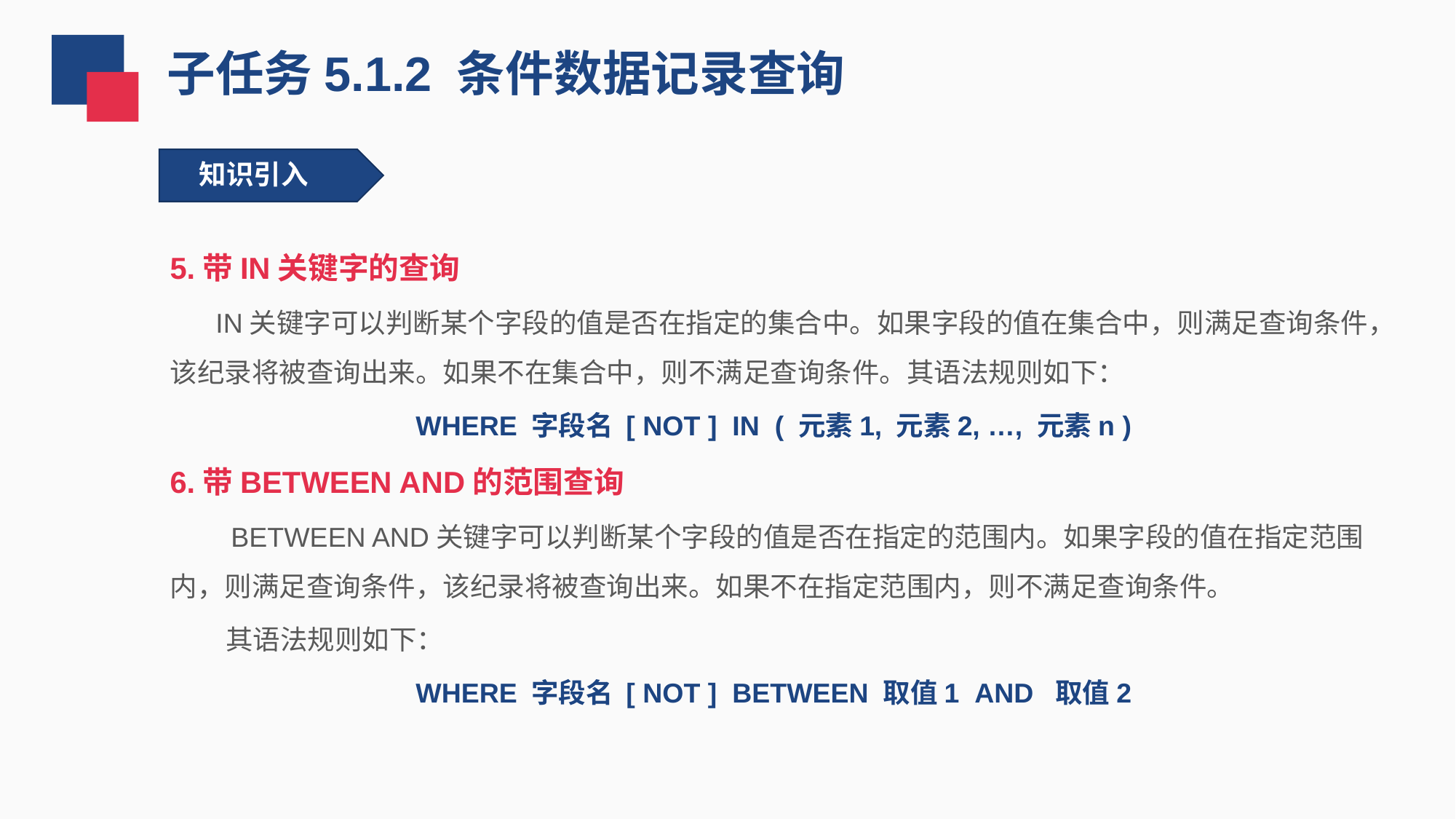

子任务5.1.2 条件数据记录查询

知识引入
5.带IN关键字的查询
      IN关键字可以判断某个字段的值是否在指定的集合中。如果字段的值在集合中，则满足查询条件，该纪录将被查询出来。如果不在集合中，则不满足查询条件。其语法规则如下：
WHERE 字段名 [ NOT ]  IN  ( 元素1, 元素2, …, 元素n )
6.带BETWEEN AND的范围查询
        BETWEEN AND关键字可以判断某个字段的值是否在指定的范围内。如果字段的值在指定范围内，则满足查询条件，该纪录将被查询出来。如果不在指定范围内，则不满足查询条件。
        其语法规则如下：
WHERE 字段名 [ NOT ]  BETWEEN 取值1  AND  取值2